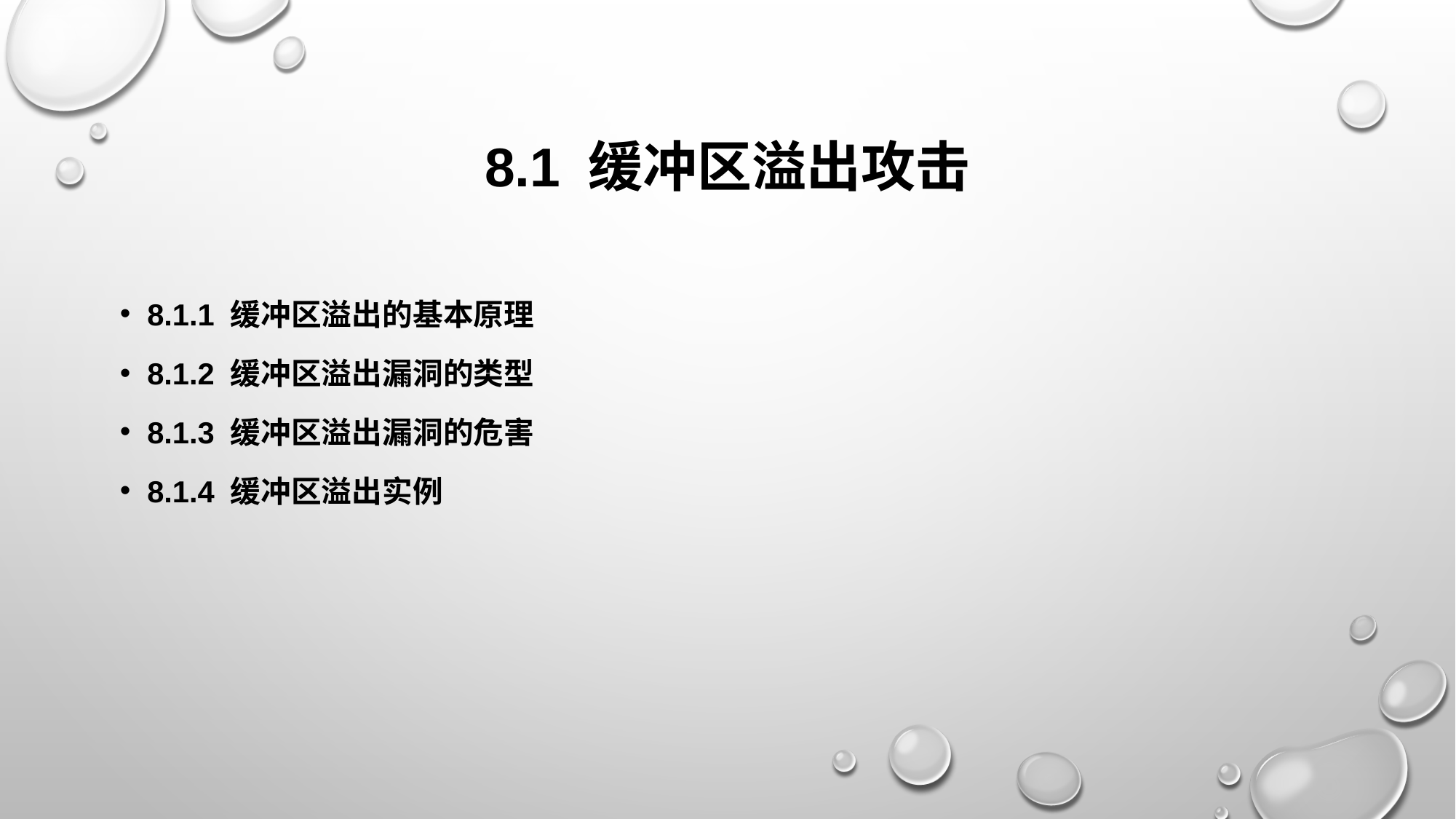

# 8.1 缓冲区溢出攻击
8.1.1 缓冲区溢出的基本原理
8.1.2 缓冲区溢出漏洞的类型
8.1.3 缓冲区溢出漏洞的危害
8.1.4 缓冲区溢出实例